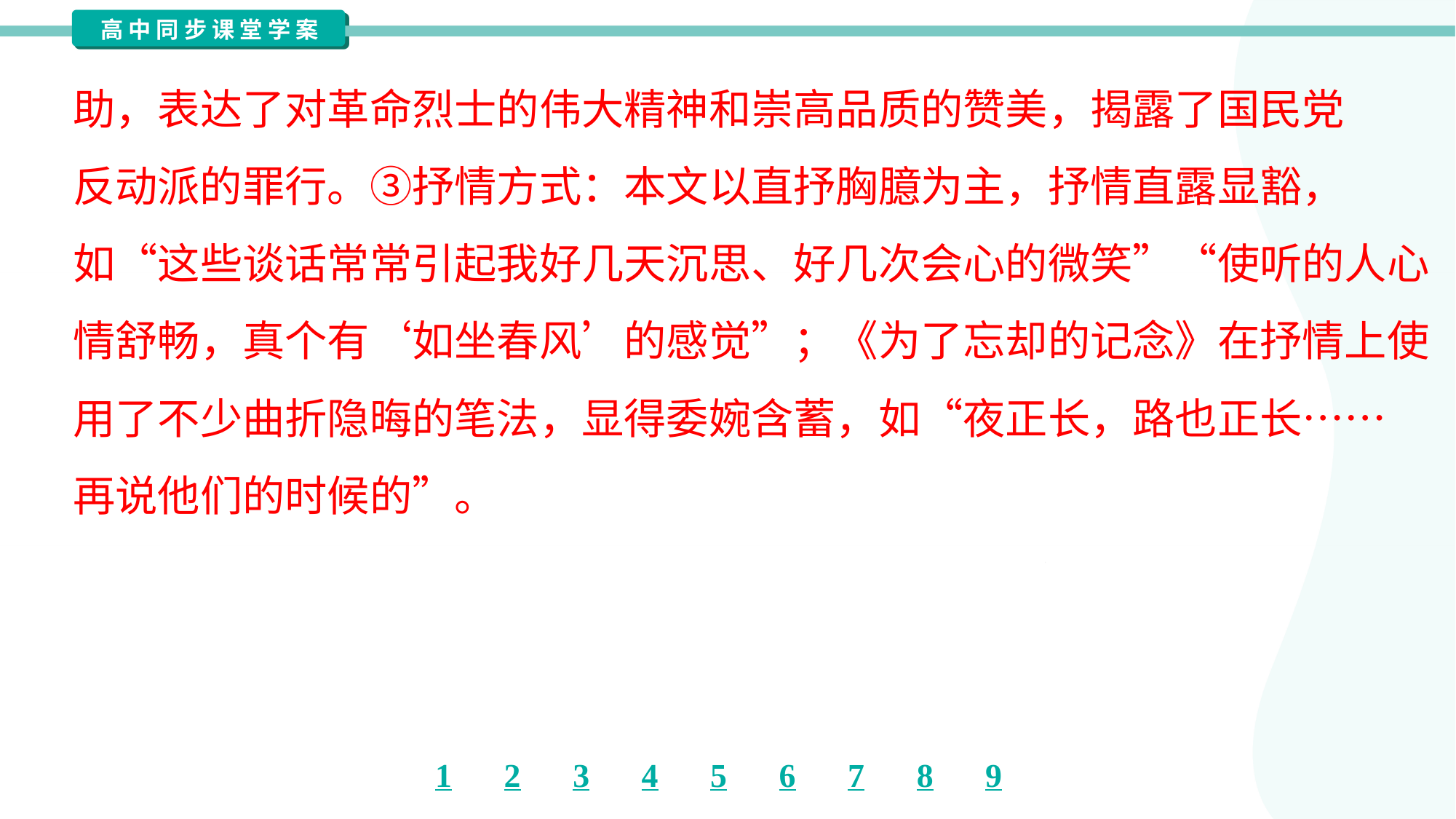

助，表达了对革命烈士的伟大精神和崇高品质的赞美，揭露了国民党
反动派的罪行。③抒情方式：本文以直抒胸臆为主，抒情直露显豁，
如“这些谈话常常引起我好几天沉思、好几次会心的微笑”“使听的人心
情舒畅，真个有‘如坐春风’的感觉”；《为了忘却的记念》在抒情上使
用了不少曲折隐晦的笔法，显得委婉含蓄，如“夜正长，路也正长……
再说他们的时候的”。